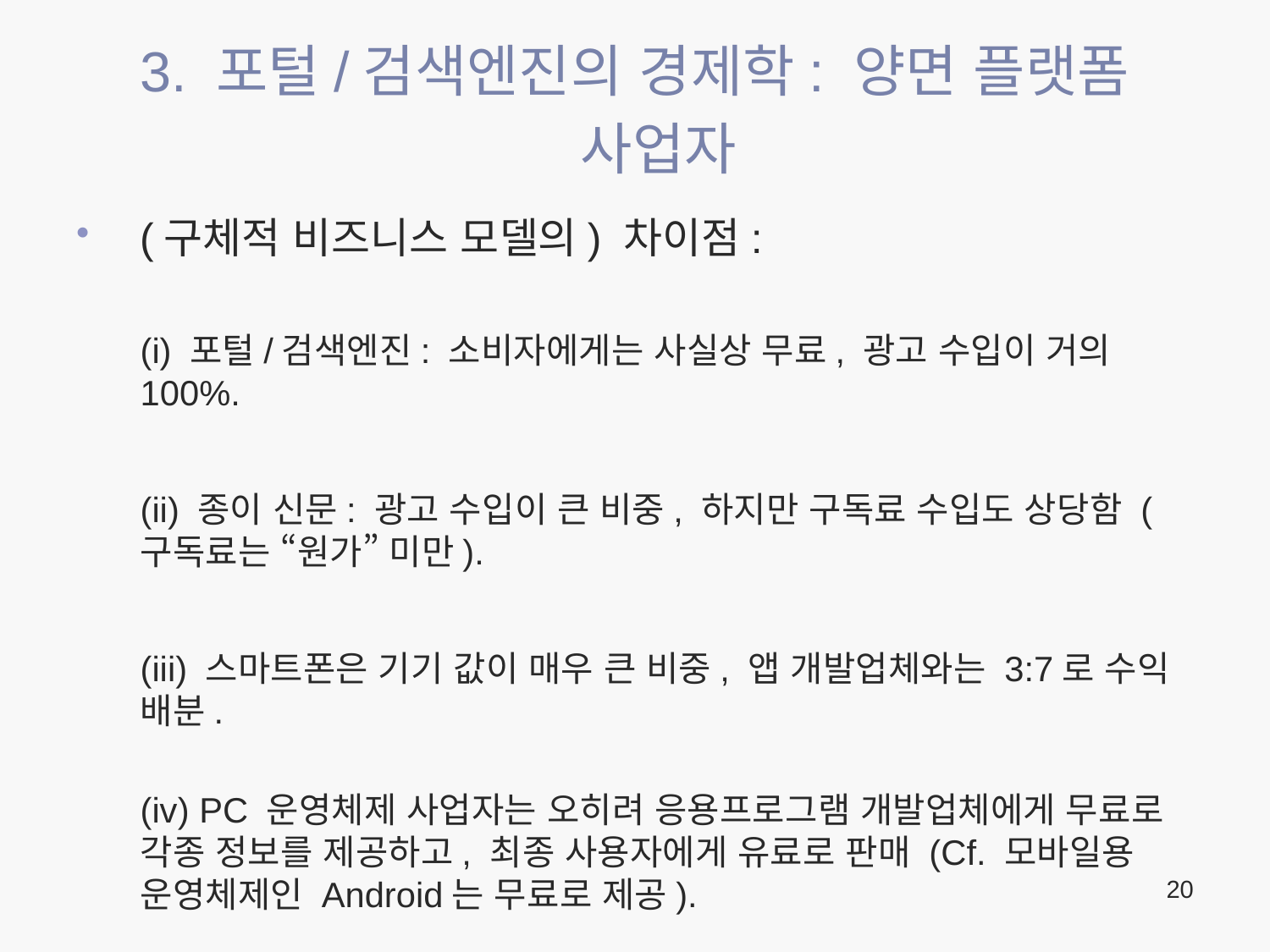

# 3. 포털/검색엔진의 경제학: 양면 플랫폼 사업자
(구체적 비즈니스 모델의) 차이점:

(i) 포털/검색엔진: 소비자에게는 사실상 무료, 광고 수입이 거의 100%.

(ii) 종이 신문: 광고 수입이 큰 비중, 하지만 구독료 수입도 상당함 (구독료는 “원가” 미만).

(iii) 스마트폰은 기기 값이 매우 큰 비중, 앱 개발업체와는 3:7로 수익 배분.

(iv) PC 운영체제 사업자는 오히려 응용프로그램 개발업체에게 무료로 각종 정보를 제공하고, 최종 사용자에게 유료로 판매 (Cf. 모바일용 운영체제인 Android는 무료로 제공).

20